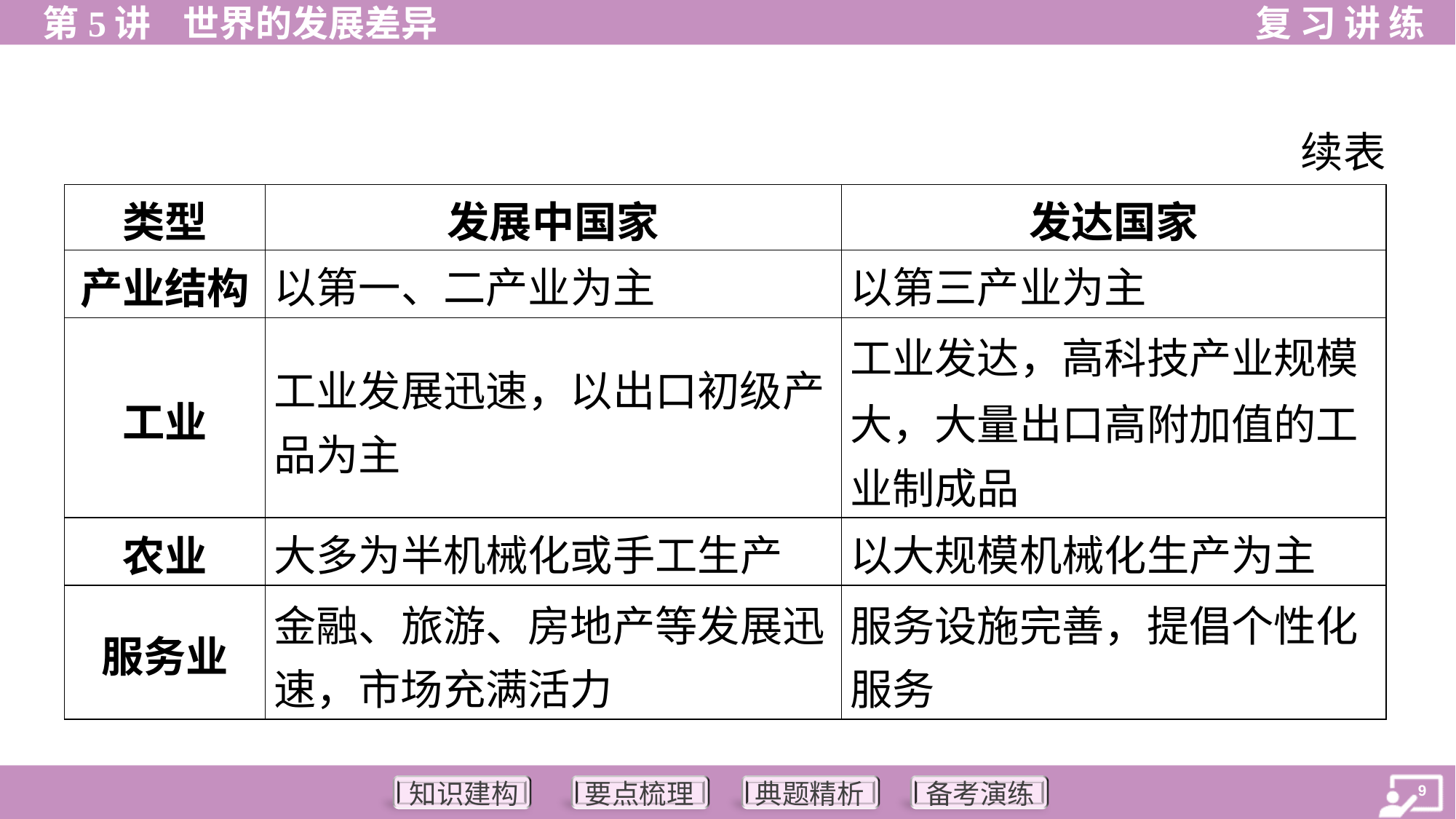

续表
| 类型 | 发展中国家 | 发达国家 |
| --- | --- | --- |
| 产业结构 | 以第一、二产业为主 | 以第三产业为主 |
| 工业 | 工业发展迅速，以出口初级产 品为主 | 工业发达，高科技产业规模 大，大量出口高附加值的工 业制成品 |
| 农业 | 大多为半机械化或手工生产 | 以大规模机械化生产为主 |
| 服务业 | 金融、旅游、房地产等发展迅 速，市场充满活力 | 服务设施完善，提倡个性化 服务 |